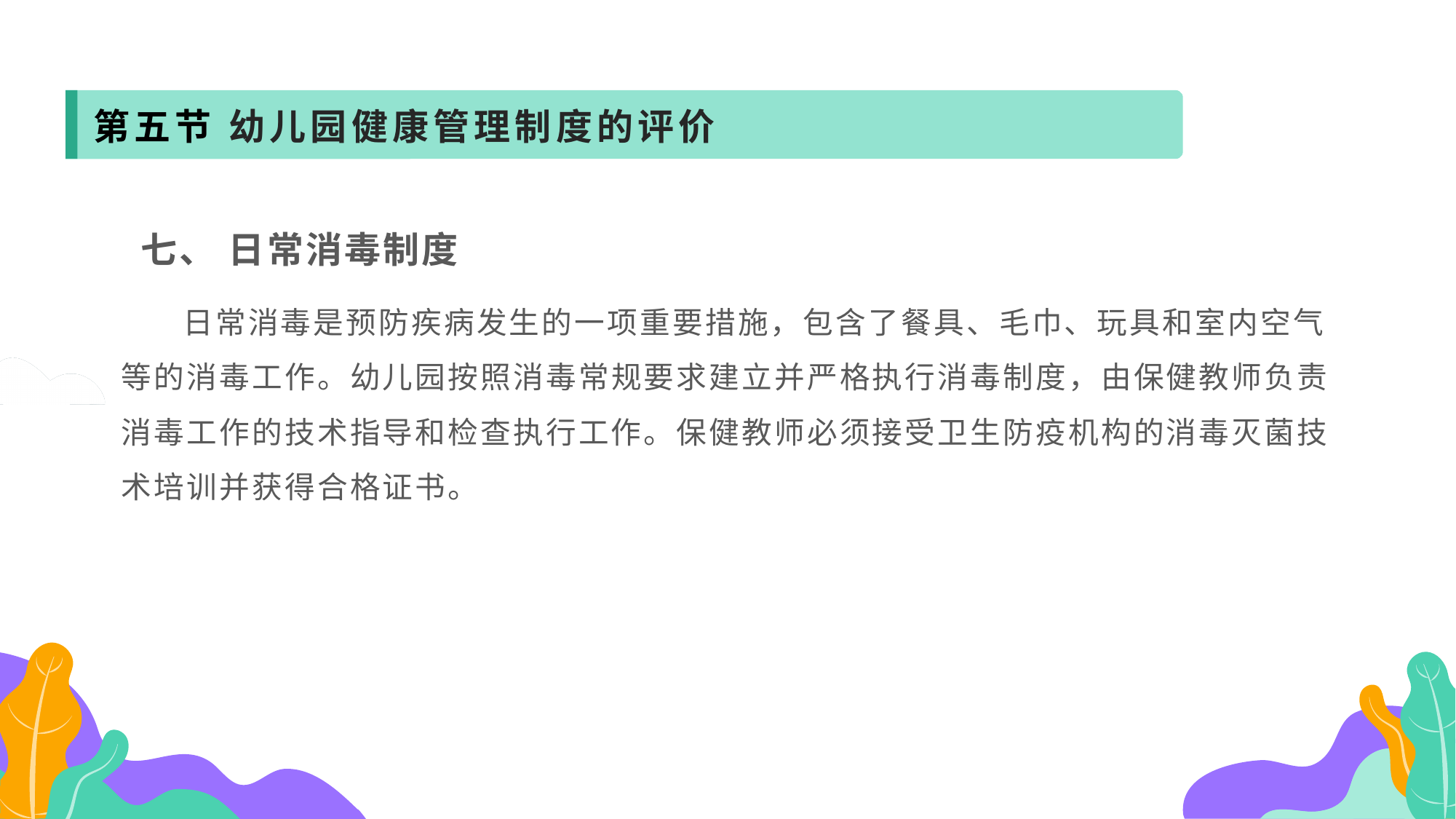

第五节 幼儿园健康管理制度的评价
 七、 日常消毒制度
      日常消毒是预防疾病发生的一项重要措施，包含了餐具、毛巾、玩具和室内空气等的消毒工作。幼儿园按照消毒常规要求建立并严格执行消毒制度，由保健教师负责消毒工作的技术指导和检查执行工作。保健教师必须接受卫生防疫机构的消毒灭菌技术培训并获得合格证书。